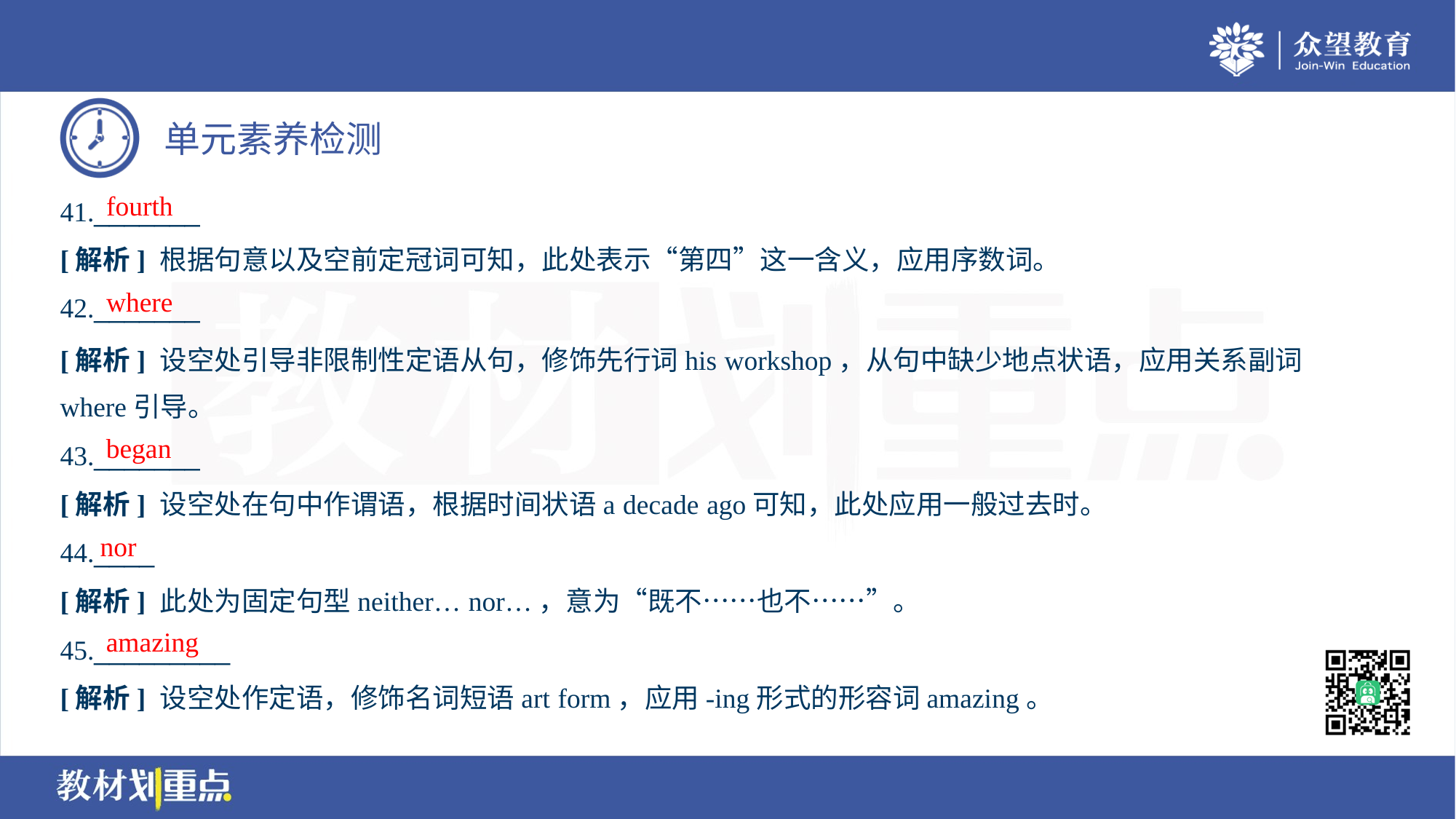

fourth
41._______
[解析] 根据句意以及空前定冠词可知，此处表示“第四”这一含义，应用序数词。
where
42._______
[解析] 设空处引导非限制性定语从句，修饰先行词his workshop，从句中缺少地点状语，应用关系副词
where引导。
began
43._______
[解析] 设空处在句中作谓语，根据时间状语a decade ago可知，此处应用一般过去时。
nor
44.____
[解析] 此处为固定句型neither… nor…，意为“既不……也不……”。
amazing
45._________
[解析] 设空处作定语，修饰名词短语art form，应用-ing形式的形容词amazing。